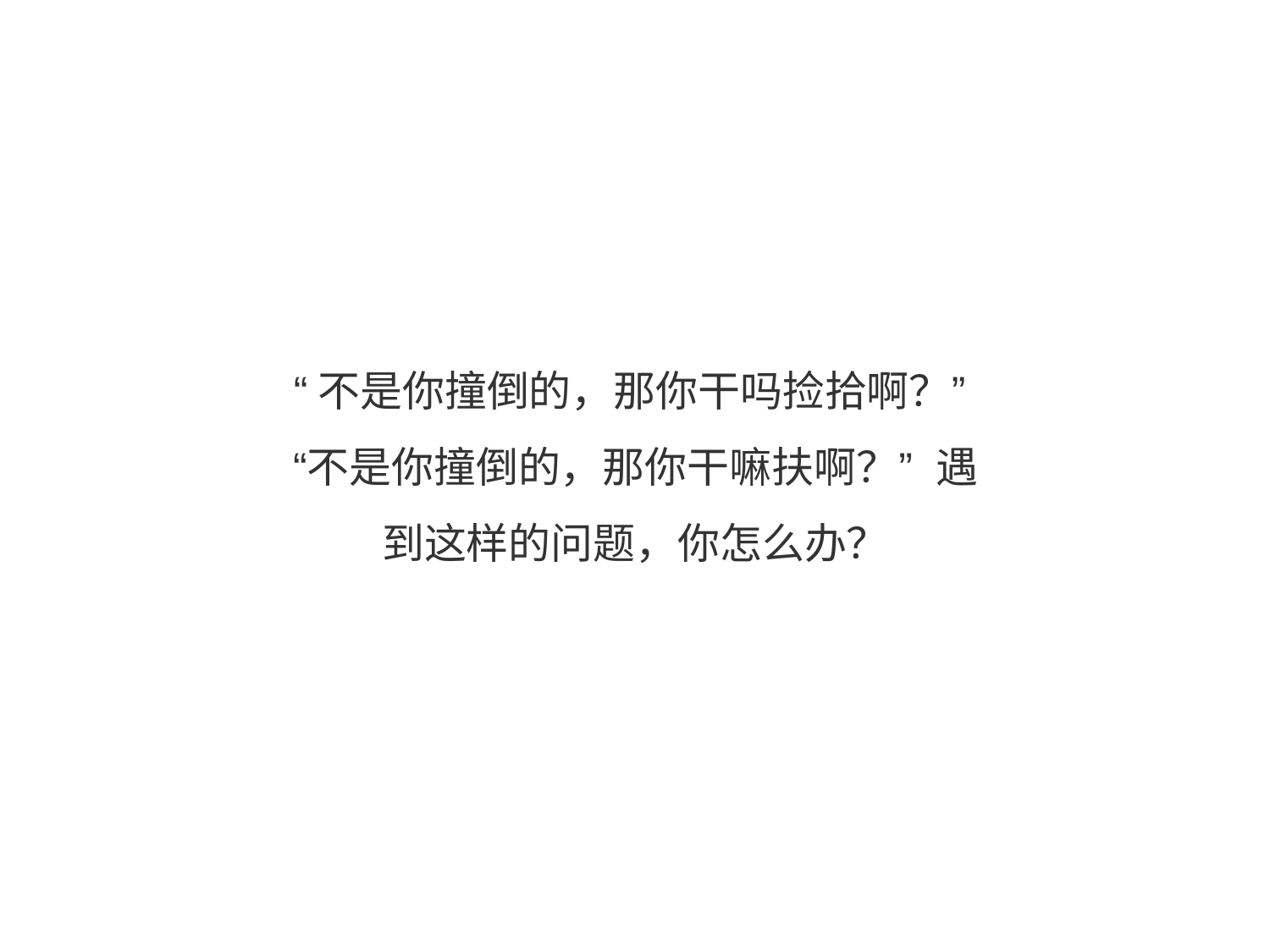

# “不是你撞倒的，那你干吗捡拾啊？”  “不是你撞倒的，那你干嘛扶啊？”  遇到这样的问题，你怎么办？